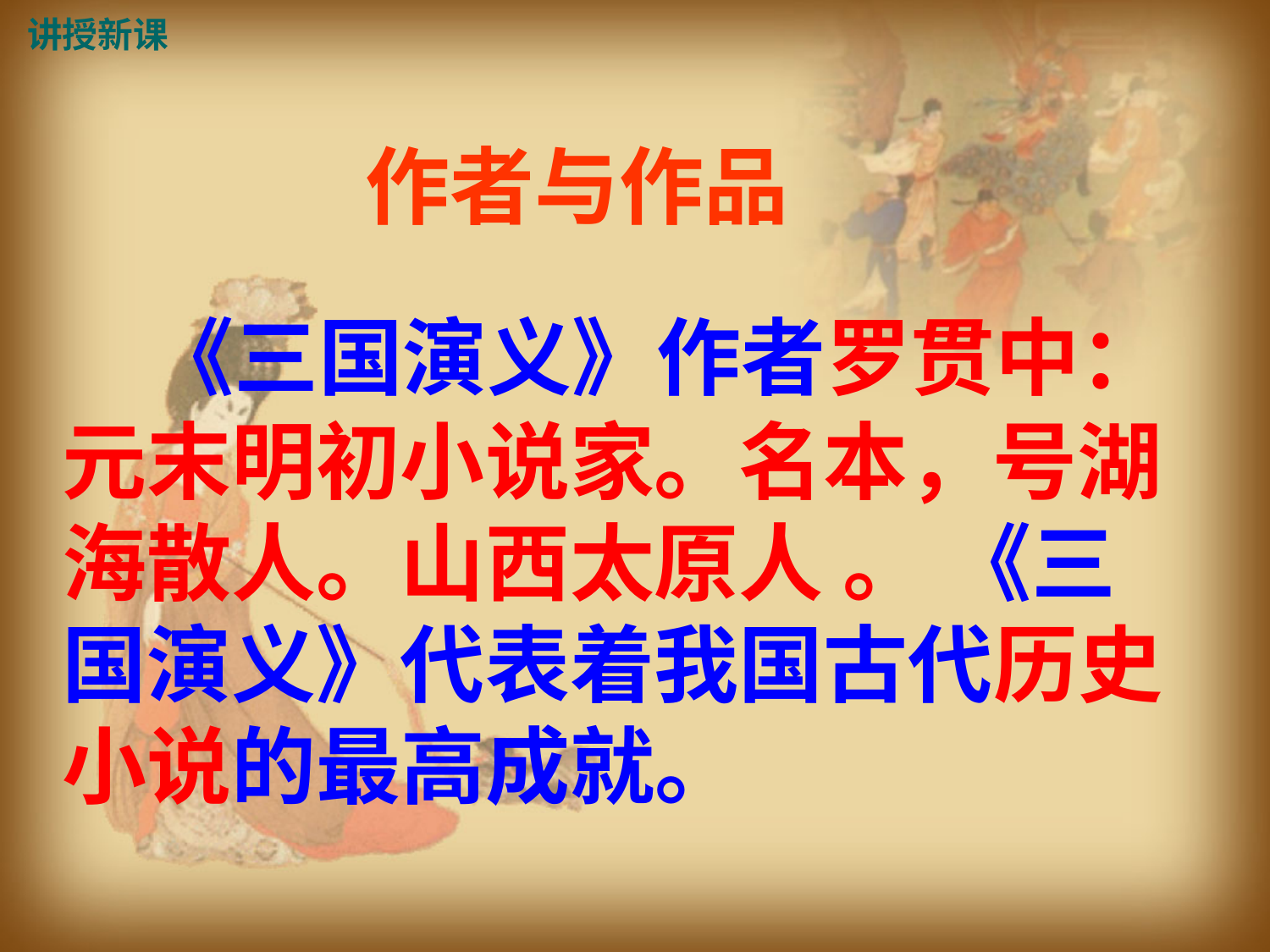

讲授新课
        作者与作品
   《三国演义》作者罗贯中：元末明初小说家。名本，号湖海散人。山西太原人 。 《三国演义》代表着我国古代历史小说的最高成就。